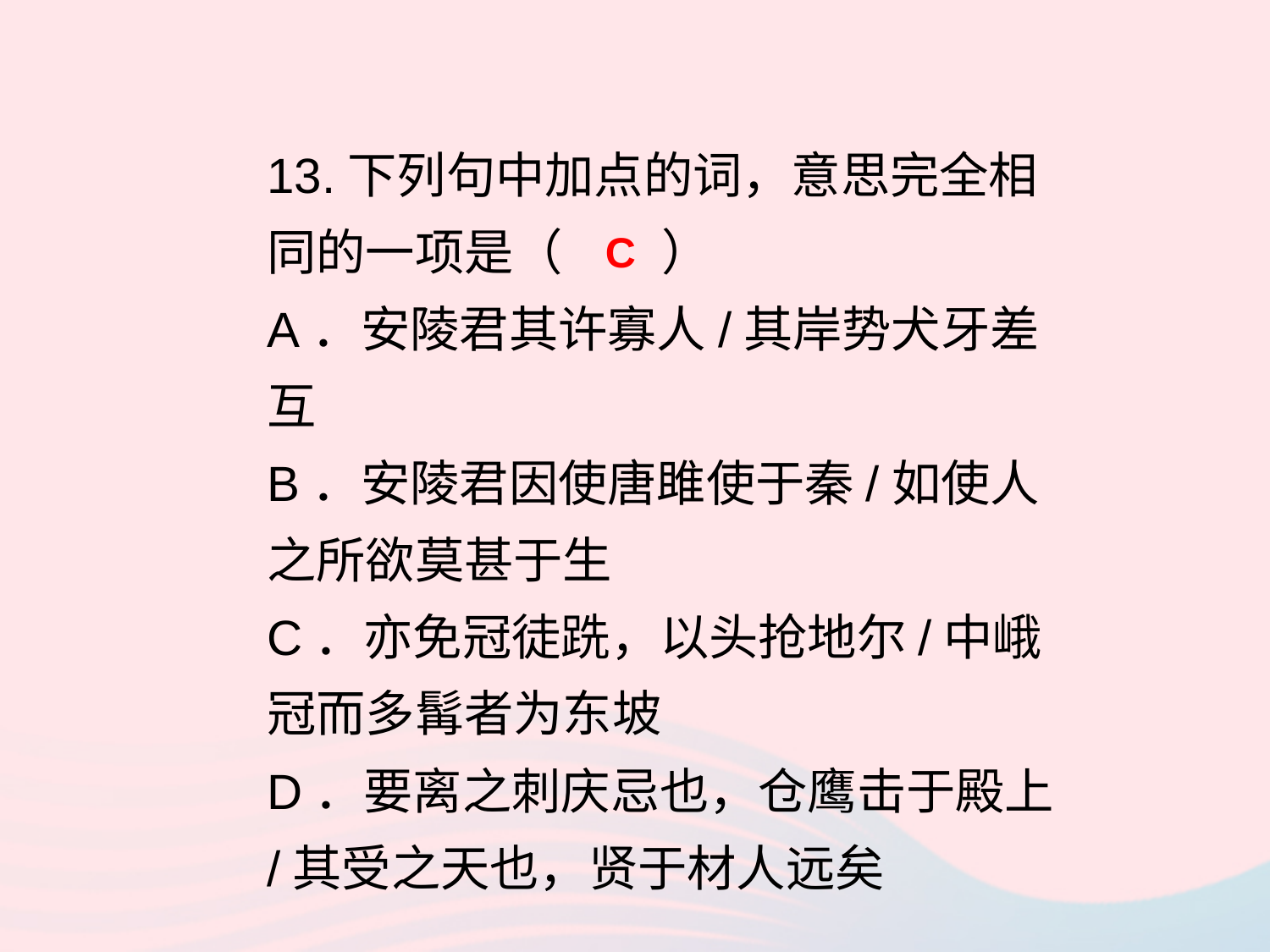

13.下列句中加点的词，意思完全相同的一项是（         ）
A．安陵君其许寡人/其岸势犬牙差互
B．安陵君因使唐雎使于秦/如使人之所欲莫甚于生
C．亦免冠徒跣，以头抢地尔/中峨冠而多髯者为东坡
D．要离之刺庆忌也，仓鹰击于殿上/其受之天也，贤于材人远矣
C